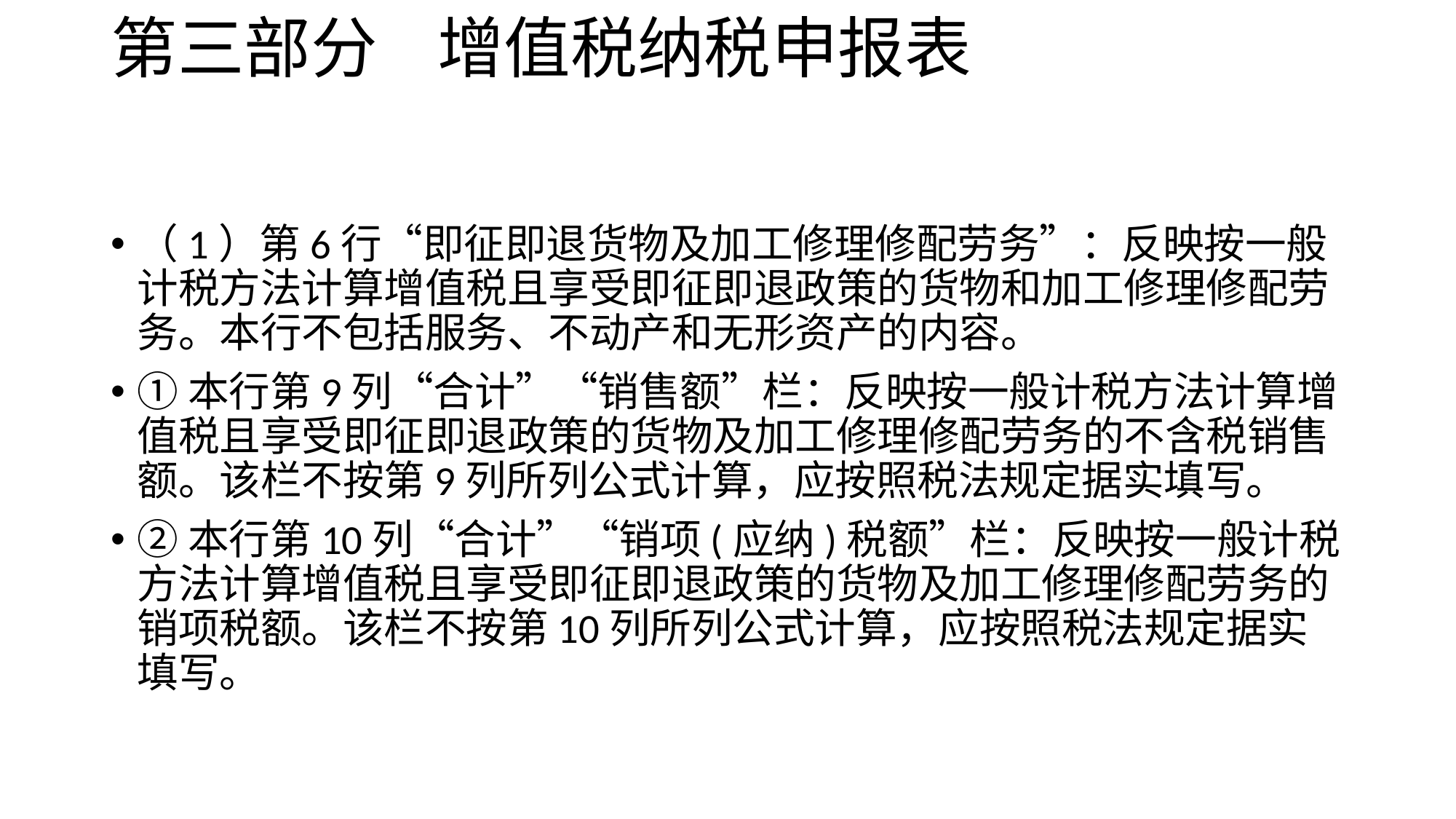

# 第三部分    增值税纳税申报表

（1）第6行“即征即退货物及加工修理修配劳务”：反映按一般计税方法计算增值税且享受即征即退政策的货物和加工修理修配劳务。本行不包括服务、不动产和无形资产的内容。
①本行第9列“合计”“销售额”栏：反映按一般计税方法计算增值税且享受即征即退政策的货物及加工修理修配劳务的不含税销售额。该栏不按第9列所列公式计算，应按照税法规定据实填写。
②本行第10列“合计”“销项(应纳)税额”栏：反映按一般计税方法计算增值税且享受即征即退政策的货物及加工修理修配劳务的销项税额。该栏不按第10列所列公式计算，应按照税法规定据实填写。